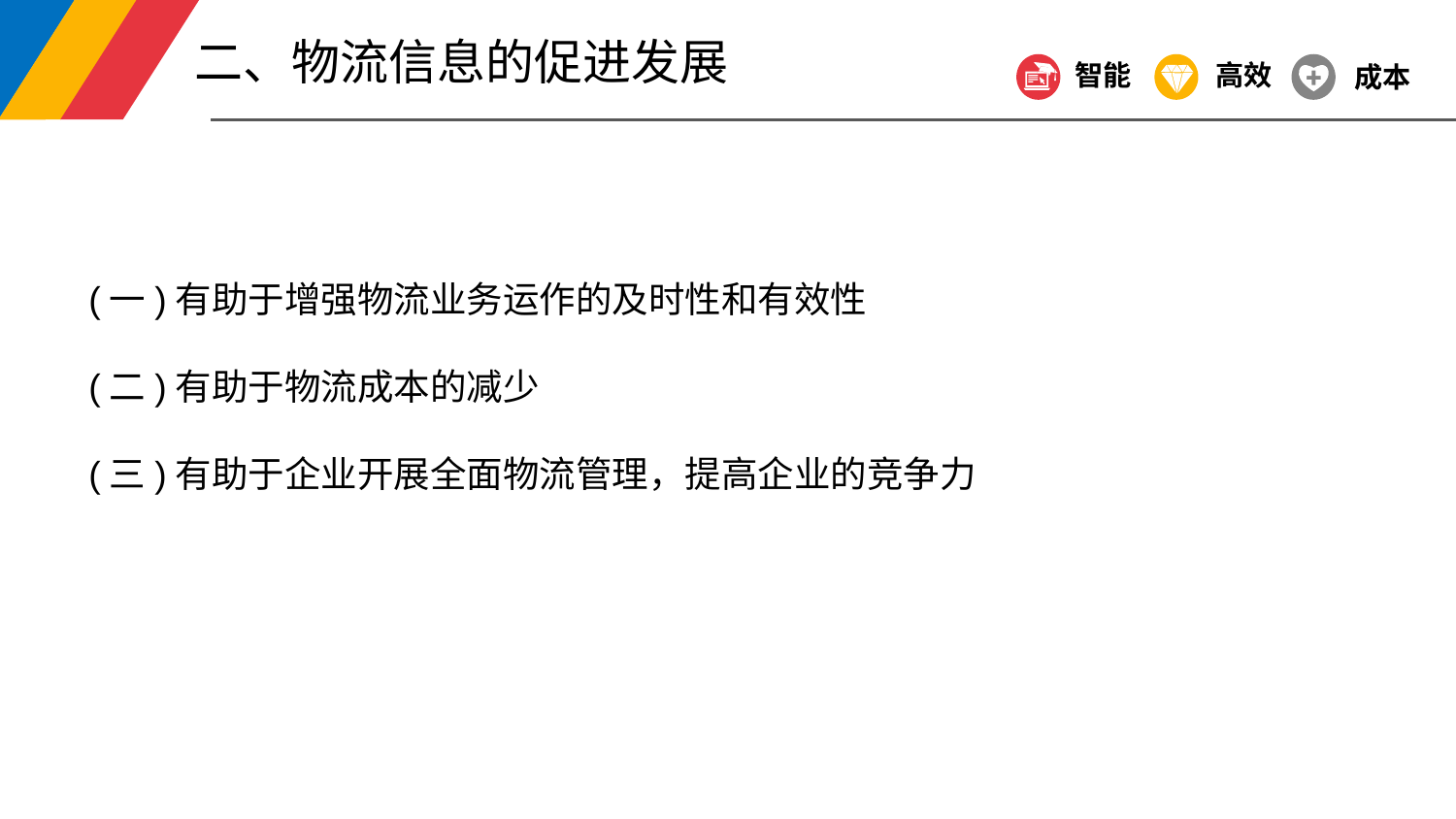

二、物流信息的促进发展

智能
高效
成本
(一)有助于增强物流业务运作的及时性和有效性
(二)有助于物流成本的减少
(三)有助于企业开展全面物流管理，提高企业的竞争力